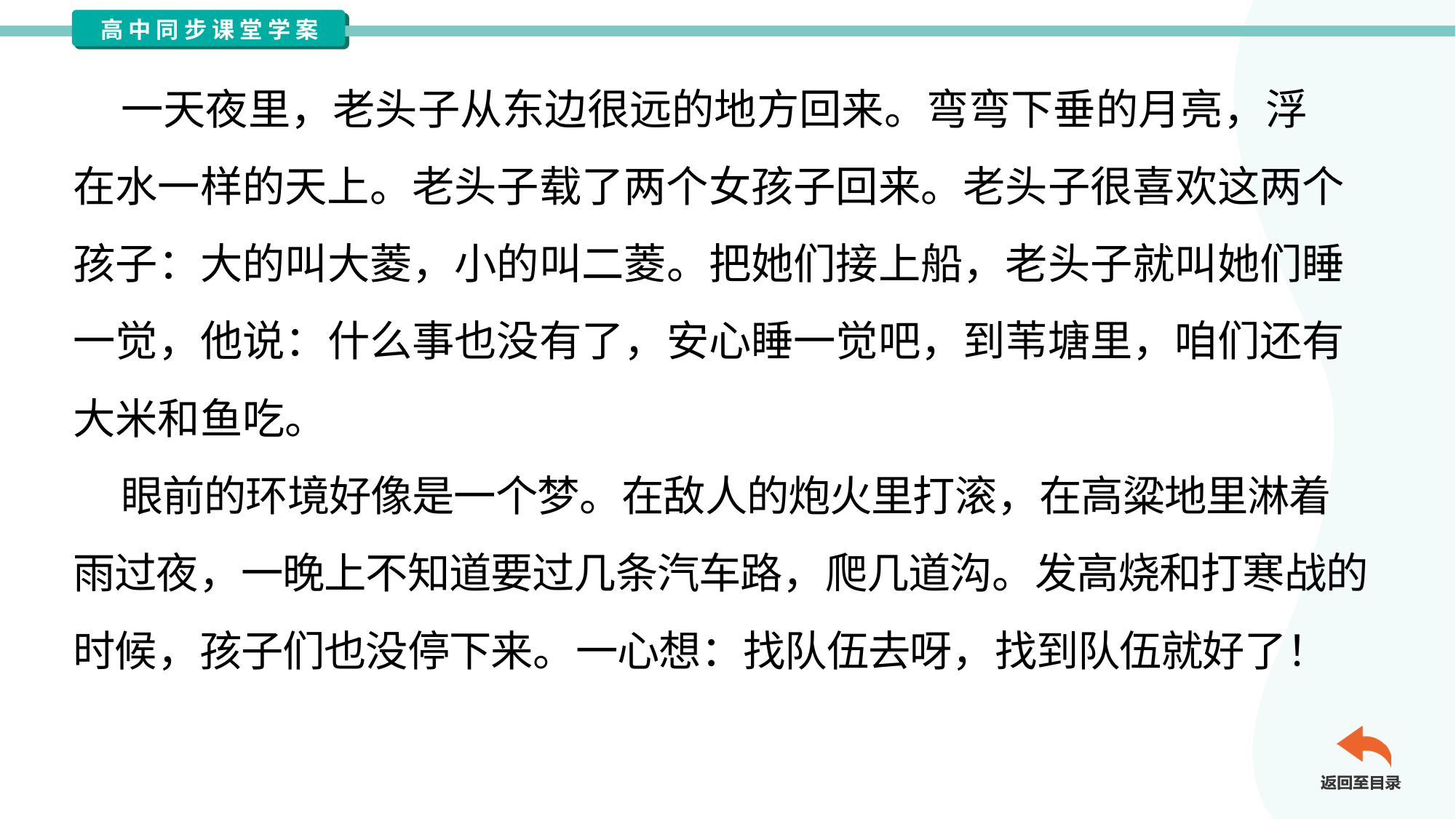

一天夜里，老头子从东边很远的地方回来。弯弯下垂的月亮，浮
在水一样的天上。老头子载了两个女孩子回来。老头子很喜欢这两个
孩子：大的叫大菱，小的叫二菱。把她们接上船，老头子就叫她们睡
一觉，他说：什么事也没有了，安心睡一觉吧，到苇塘里，咱们还有
大米和鱼吃。
    眼前的环境好像是一个梦。在敌人的炮火里打滚，在高粱地里淋着
雨过夜，一晚上不知道要过几条汽车路，爬几道沟。发高烧和打寒战的
时候，孩子们也没停下来。一心想：找队伍去呀，找到队伍就好了！